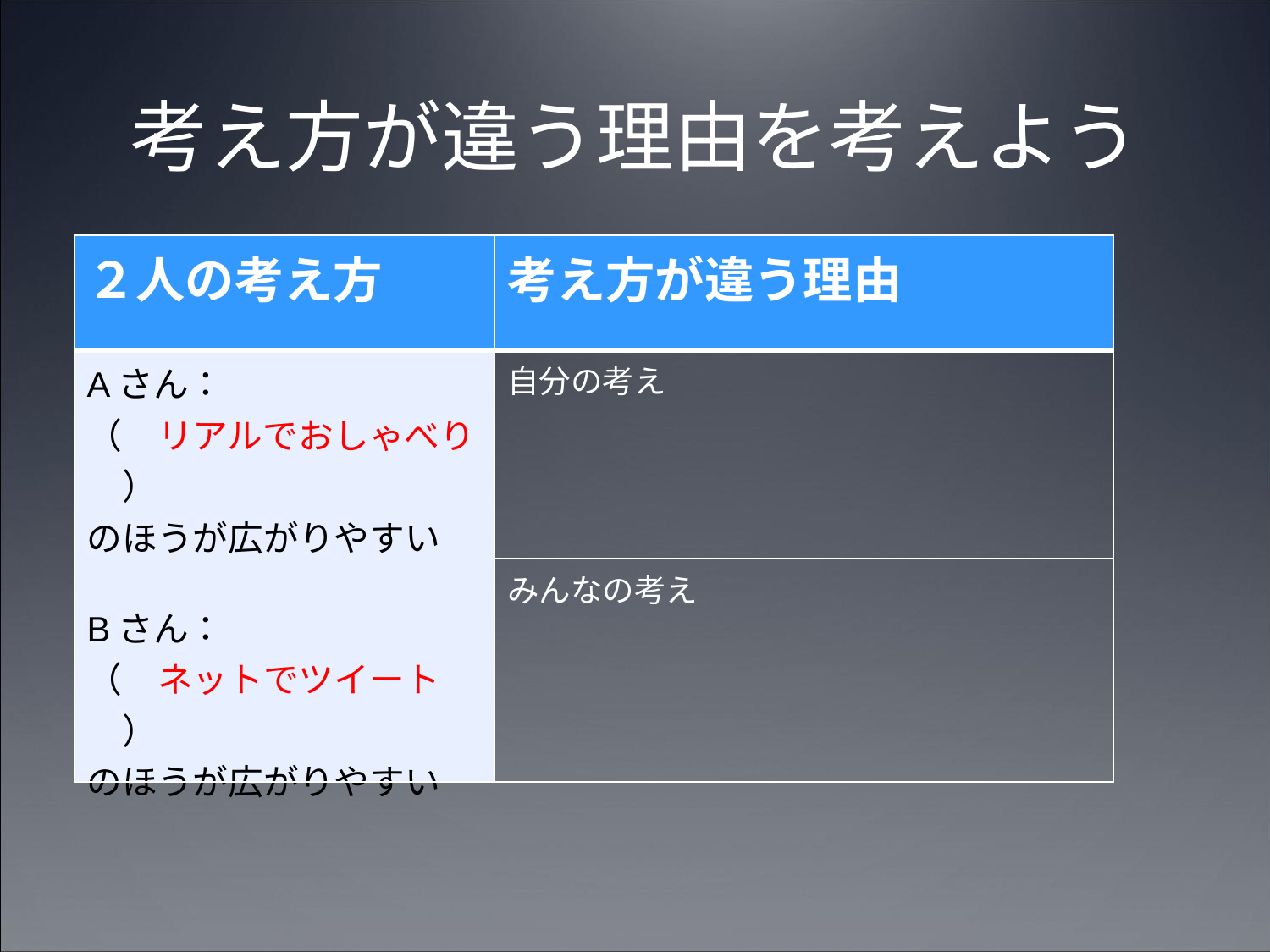

考え方が違う理由を考えよう
| ２人の考え方 | 考え方が違う理由 |
| --- | --- |
| Aさん： （　リアルでおしゃべり　） のほうが広がりやすい   Bさん： （　ネットでツイート　） のほうが広がりやすい | 自分の考え |
|  | みんなの考え |